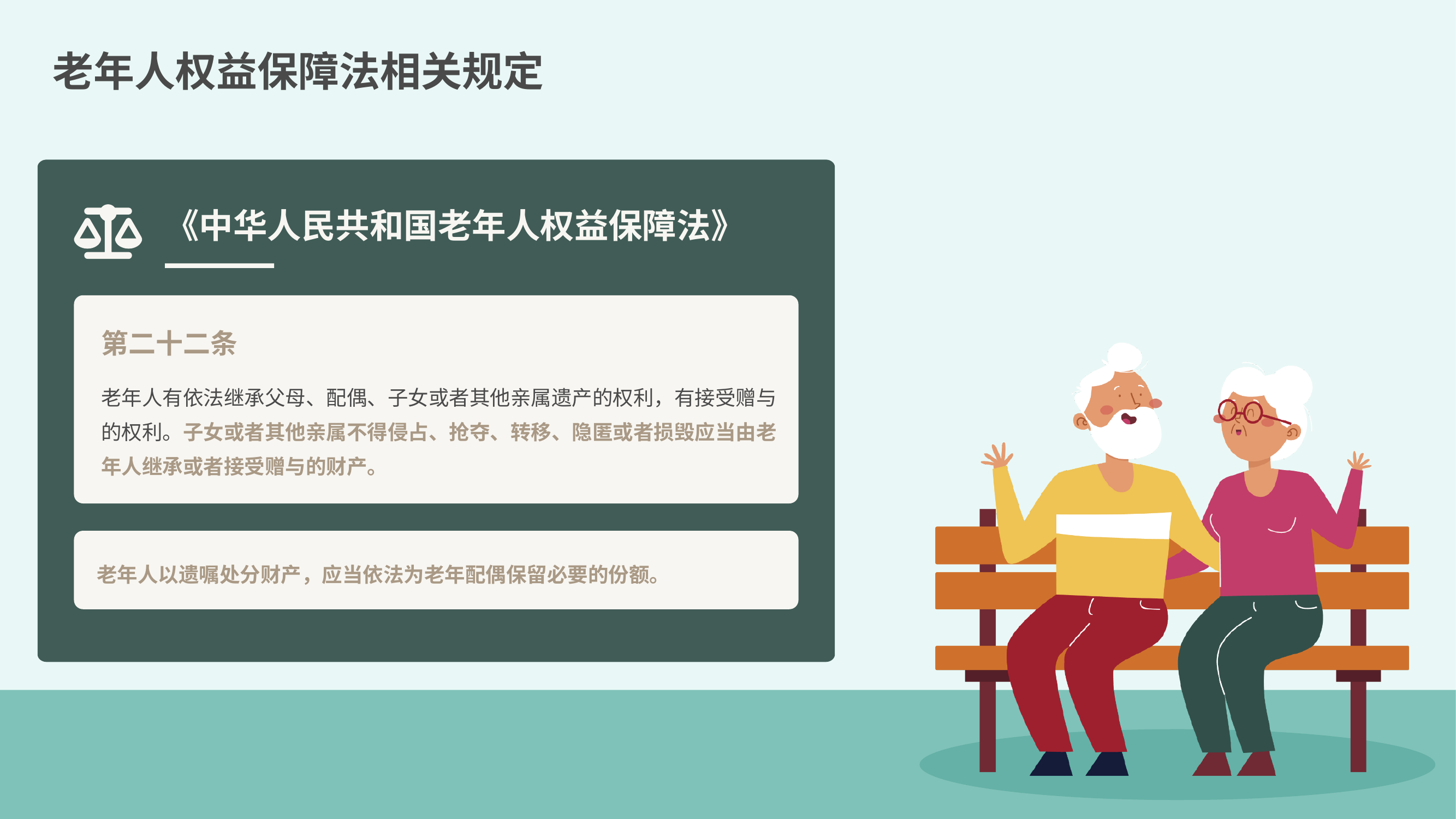

老年人权益保障法相关规定

《中华人民共和国老年人权益保障法》

第二十二条

老年人有依法继承父母、配偶、子女或者其他亲属遗产的权利，有接受赠与的权利。子女或者其他亲属不得侵占、抢夺、转移、隐匿或者损毁应当由老年人继承或者接受赠与的财产。

老年人以遗嘱处分财产，应当依法为老年配偶保留必要的份额。